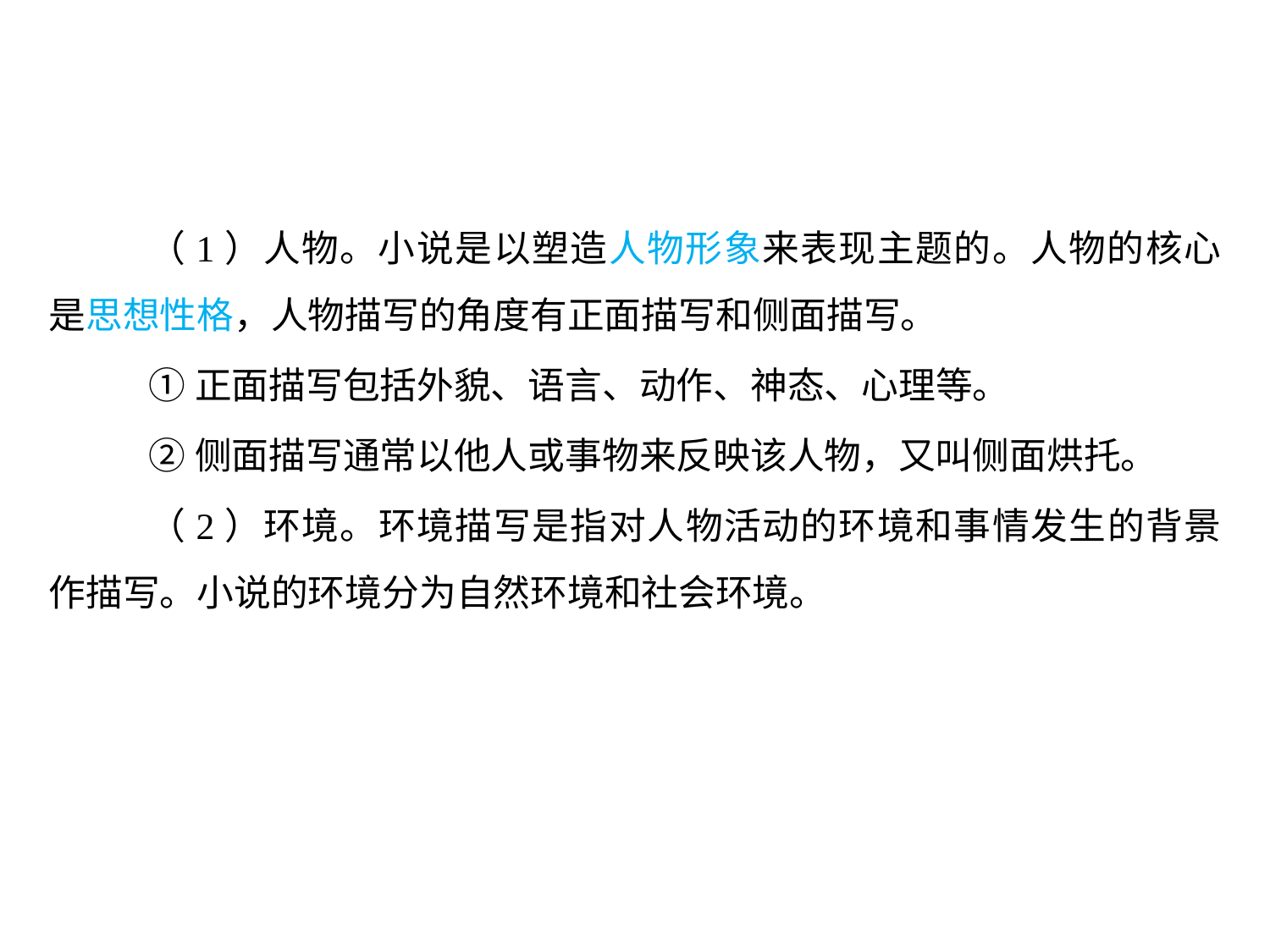

（1）人物。小说是以塑造人物形象来表现主题的。人物的核心是思想性格，人物描写的角度有正面描写和侧面描写。
①正面描写包括外貌、语言、动作、神态、心理等。
②侧面描写通常以他人或事物来反映该人物，又叫侧面烘托。
（2）环境。环境描写是指对人物活动的环境和事情发生的背景作描写。小说的环境分为自然环境和社会环境。